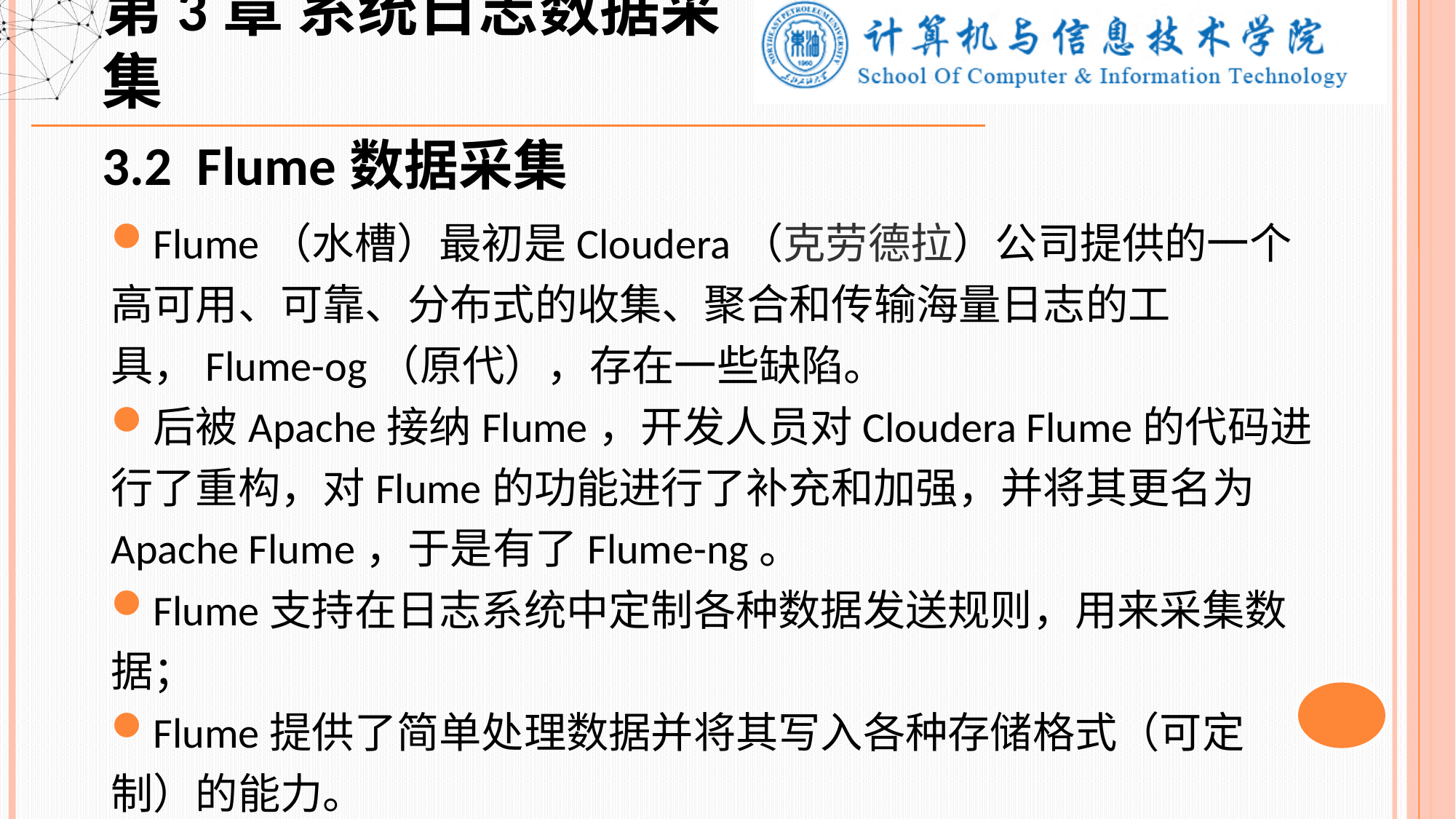

第3章 系统日志数据采集
3.2  Flume数据采集

Flume（水槽）最初是Cloudera（克劳德拉）公司提供的一个高可用、可靠、分布式的收集、聚合和传输海量日志的工具，Flume-og（原代），存在一些缺陷。
后被Apache接纳Flume，开发人员对Cloudera Flume的代码进行了重构，对Flume的功能进行了补充和加强，并将其更名为Apache Flume，于是有了Flume-ng。
Flume支持在日志系统中定制各种数据发送规则，用来采集数据；
Flume提供了简单处理数据并将其写入各种存储格式（可定制）的能力。